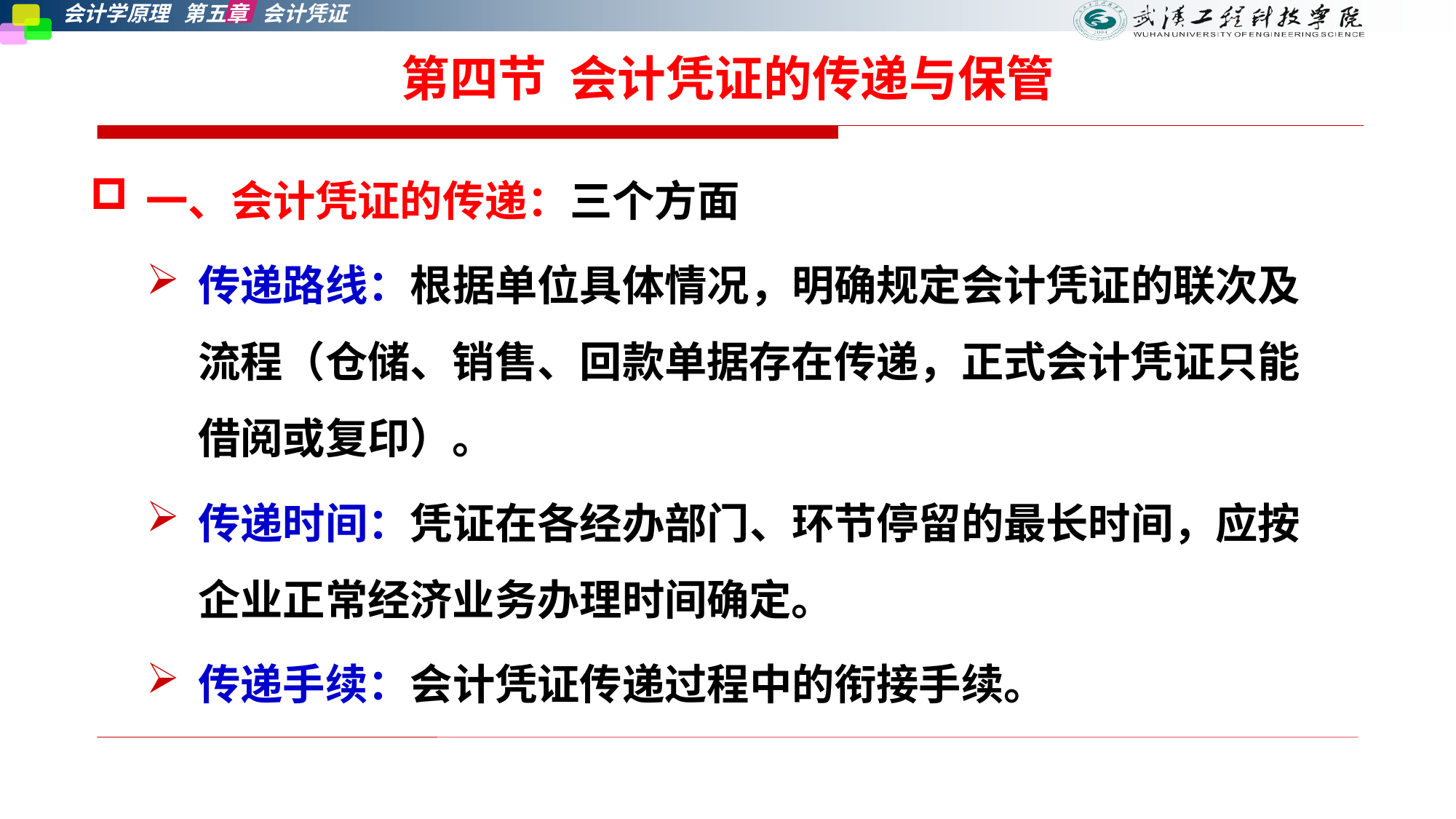

# 第四节  会计凭证的传递与保管
一、会计凭证的传递：三个方面
传递路线：根据单位具体情况，明确规定会计凭证的联次及流程（仓储、销售、回款单据存在传递，正式会计凭证只能借阅或复印）。
传递时间：凭证在各经办部门、环节停留的最长时间，应按企业正常经济业务办理时间确定。
传递手续：会计凭证传递过程中的衔接手续。